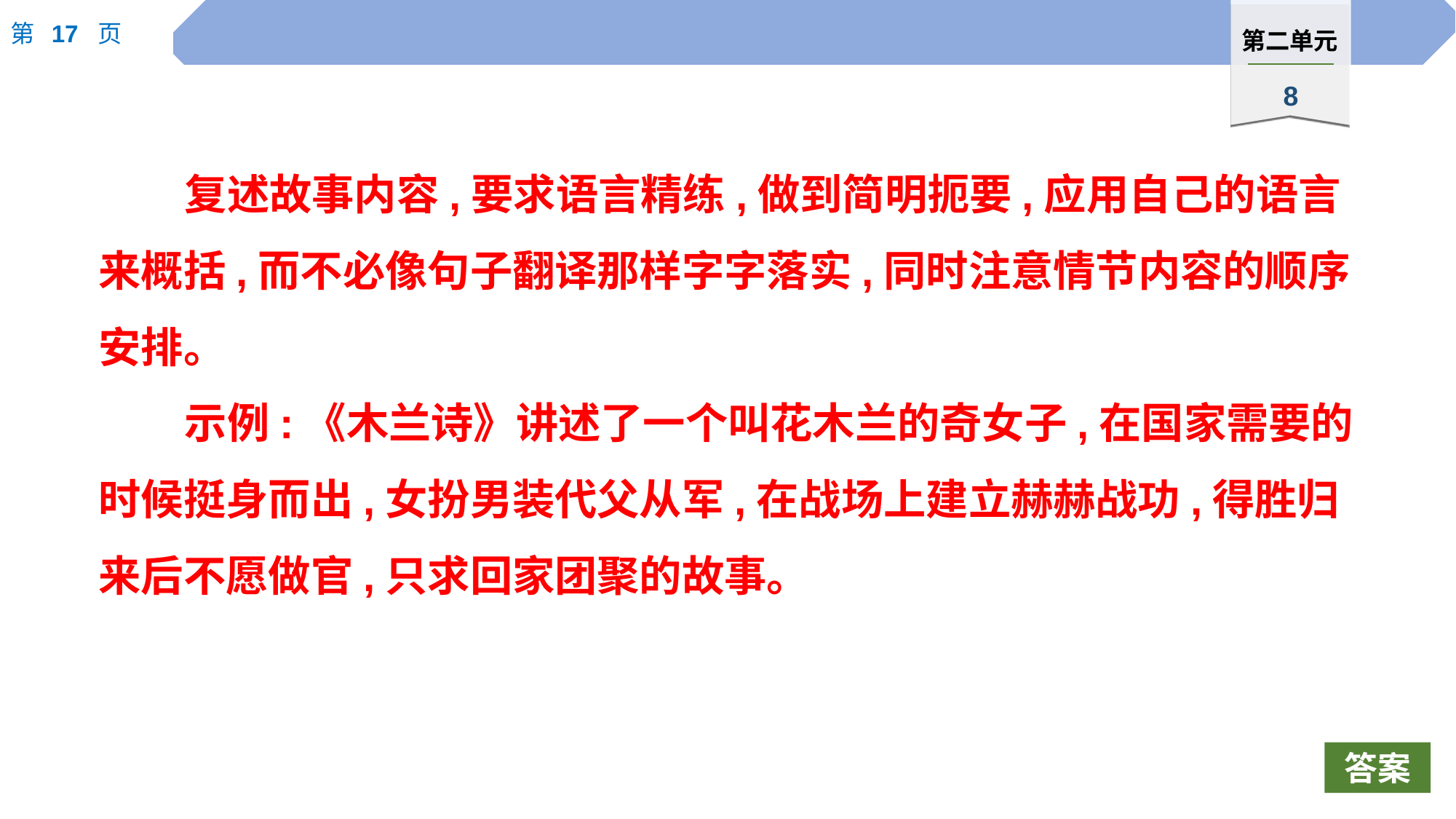

复述故事内容,要求语言精练,做到简明扼要,应用自己的语言来概括,而不必像句子翻译那样字字落实,同时注意情节内容的顺序安排。
示例:《木兰诗》讲述了一个叫花木兰的奇女子,在国家需要的时候挺身而出,女扮男装代父从军,在战场上建立赫赫战功,得胜归来后不愿做官,只求回家团聚的故事。
答案